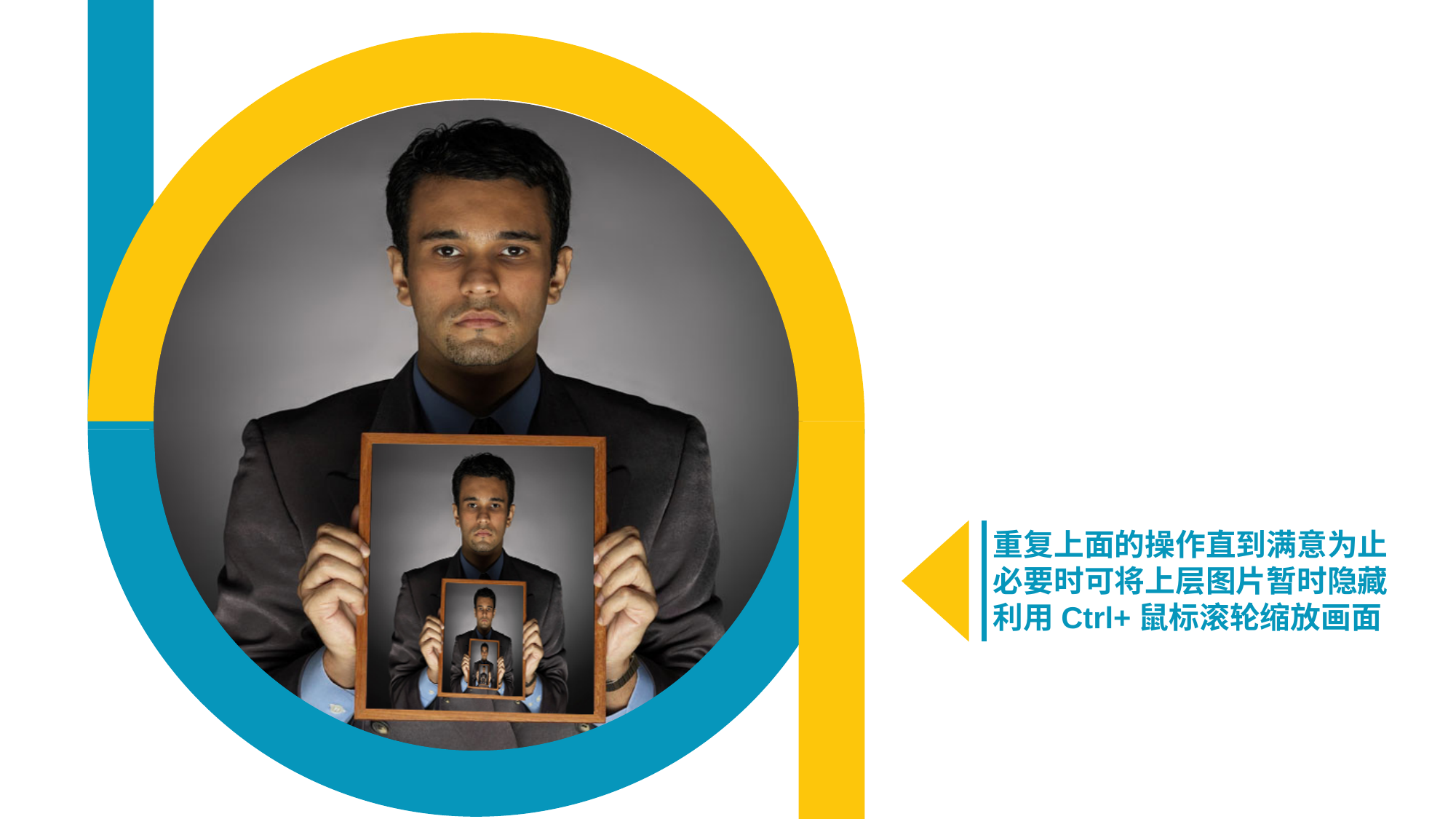

重复上面的操作直到满意为止
必要时可将上层图片暂时隐藏
利用Ctrl+鼠标滚轮缩放画面

www.51pptmoban.com 发布